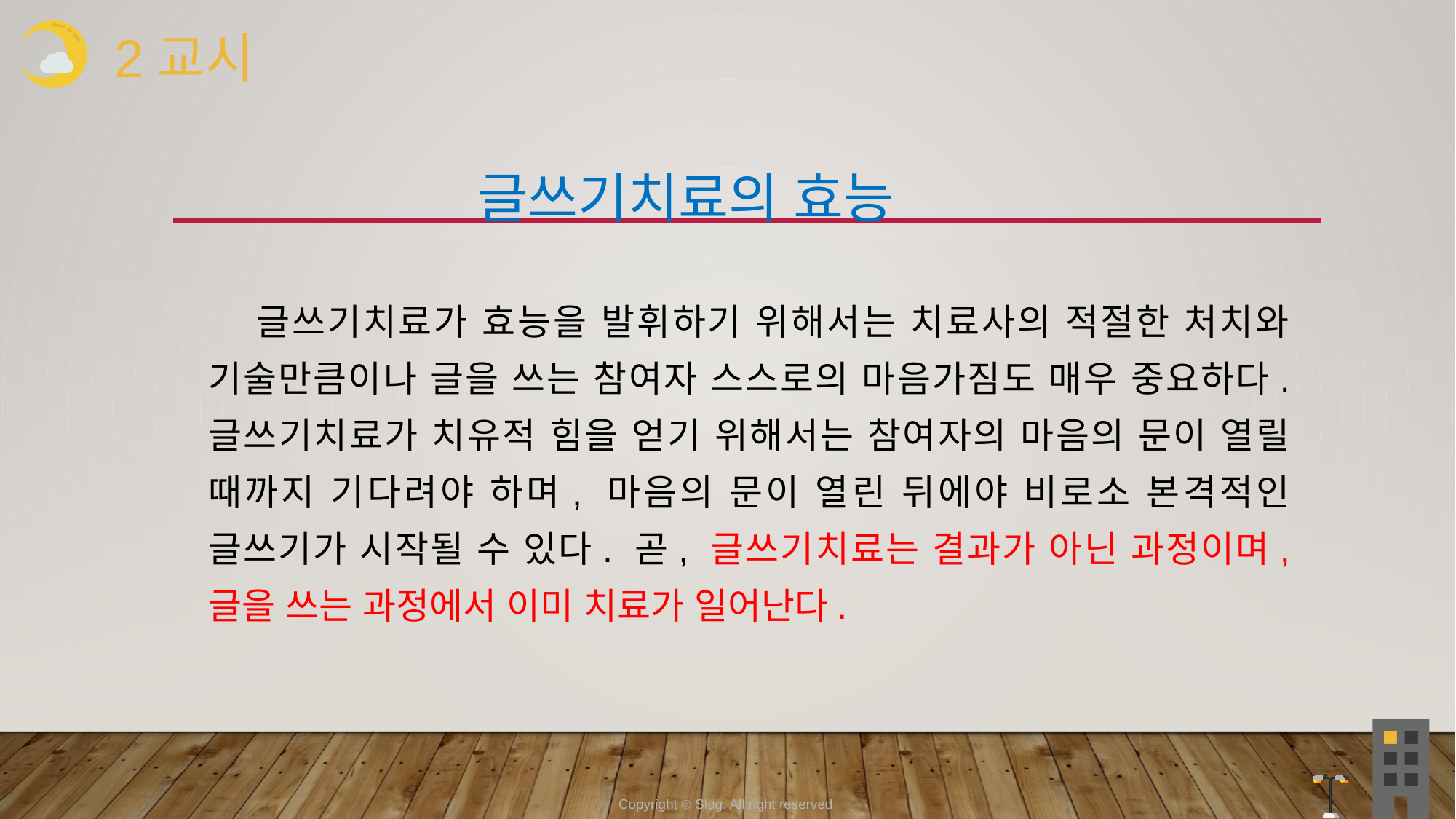

2교시

                     글쓰기치료의 효능

   글쓰기치료가 효능을 발휘하기 위해서는 치료사의 적절한 처치와 기술만큼이나 글을 쓰는 참여자 스스로의 마음가짐도 매우 중요하다. 글쓰기치료가 치유적 힘을 얻기 위해서는 참여자의 마음의 문이 열릴 때까지 기다려야 하며, 마음의 문이 열린 뒤에야 비로소 본격적인 글쓰기가 시작될 수 있다. 곧, 글쓰기치료는 결과가 아닌 과정이며, 글을 쓰는 과정에서 이미 치료가 일어난다.

Copyright ⓒ Slug. All right reserved.